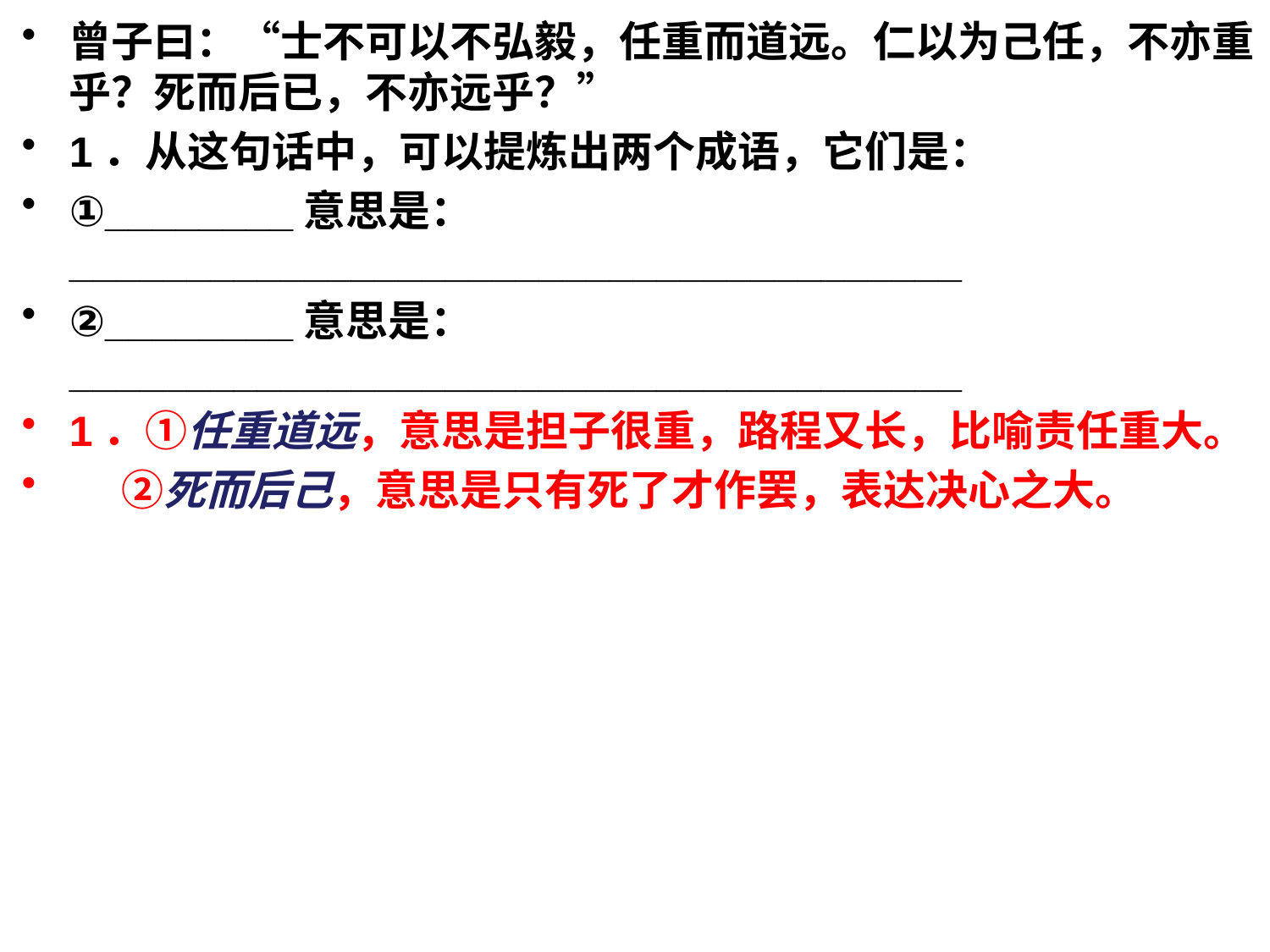

曾子曰：“士不可以不弘毅，任重而道远。仁以为己任，不亦重乎？死而后已，不亦远乎？”
1．从这句话中，可以提炼出两个成语，它们是：
①________意思是：______________________________________
②________意思是：______________________________________
1．①任重道远，意思是担子很重，路程又长，比喻责任重大。
　 ②死而后己，意思是只有死了才作罢，表达决心之大。

#